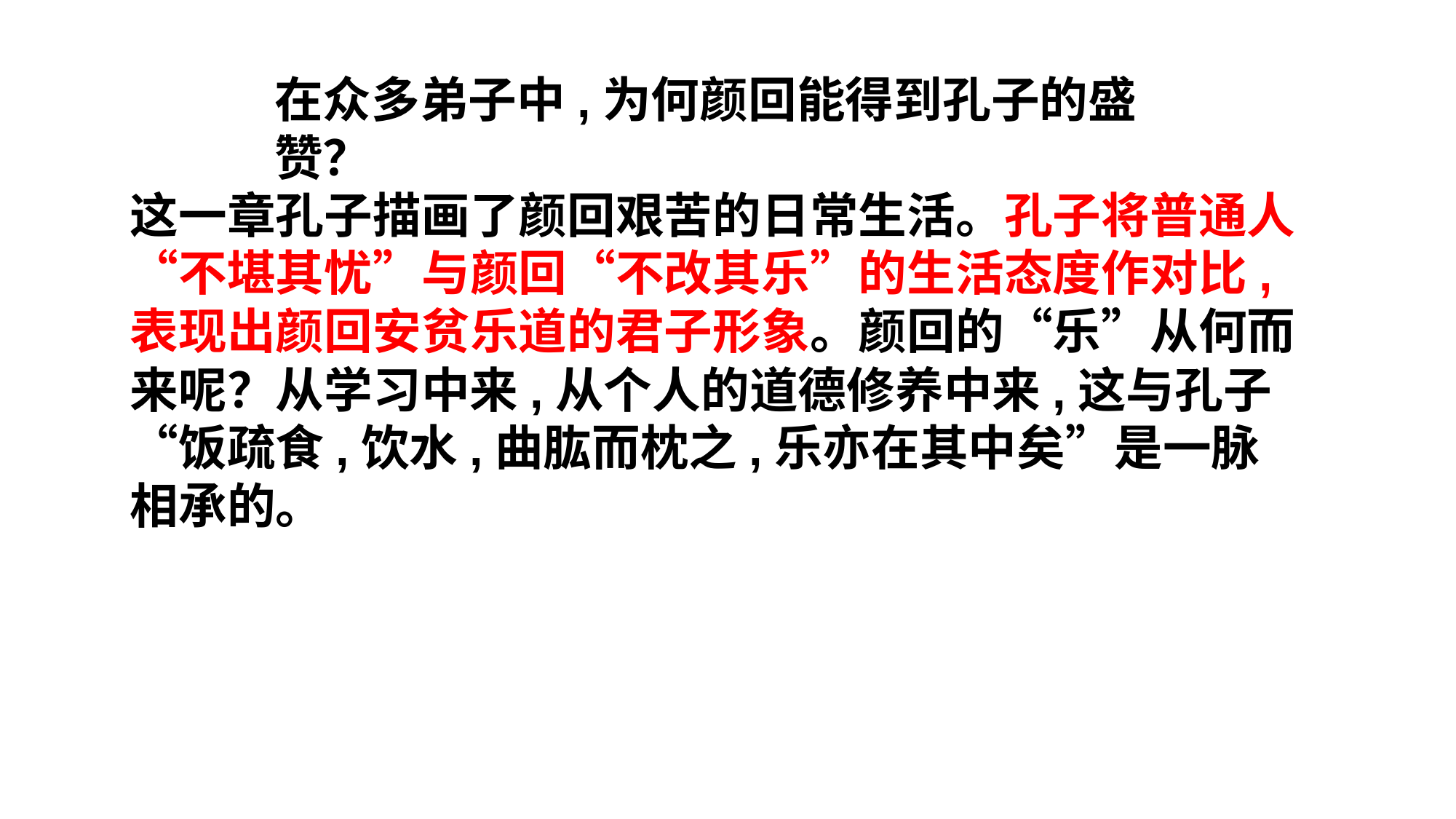

在众多弟子中,为何颜回能得到孔子的盛赞？
这一章孔子描画了颜回艰苦的日常生活。孔子将普通人“不堪其忧”与颜回“不改其乐”的生活态度作对比,表现出颜回安贫乐道的君子形象。颜回的“乐”从何而来呢？从学习中来,从个人的道德修养中来,这与孔子“饭疏食,饮水,曲肱而枕之,乐亦在其中矣”是一脉相承的。